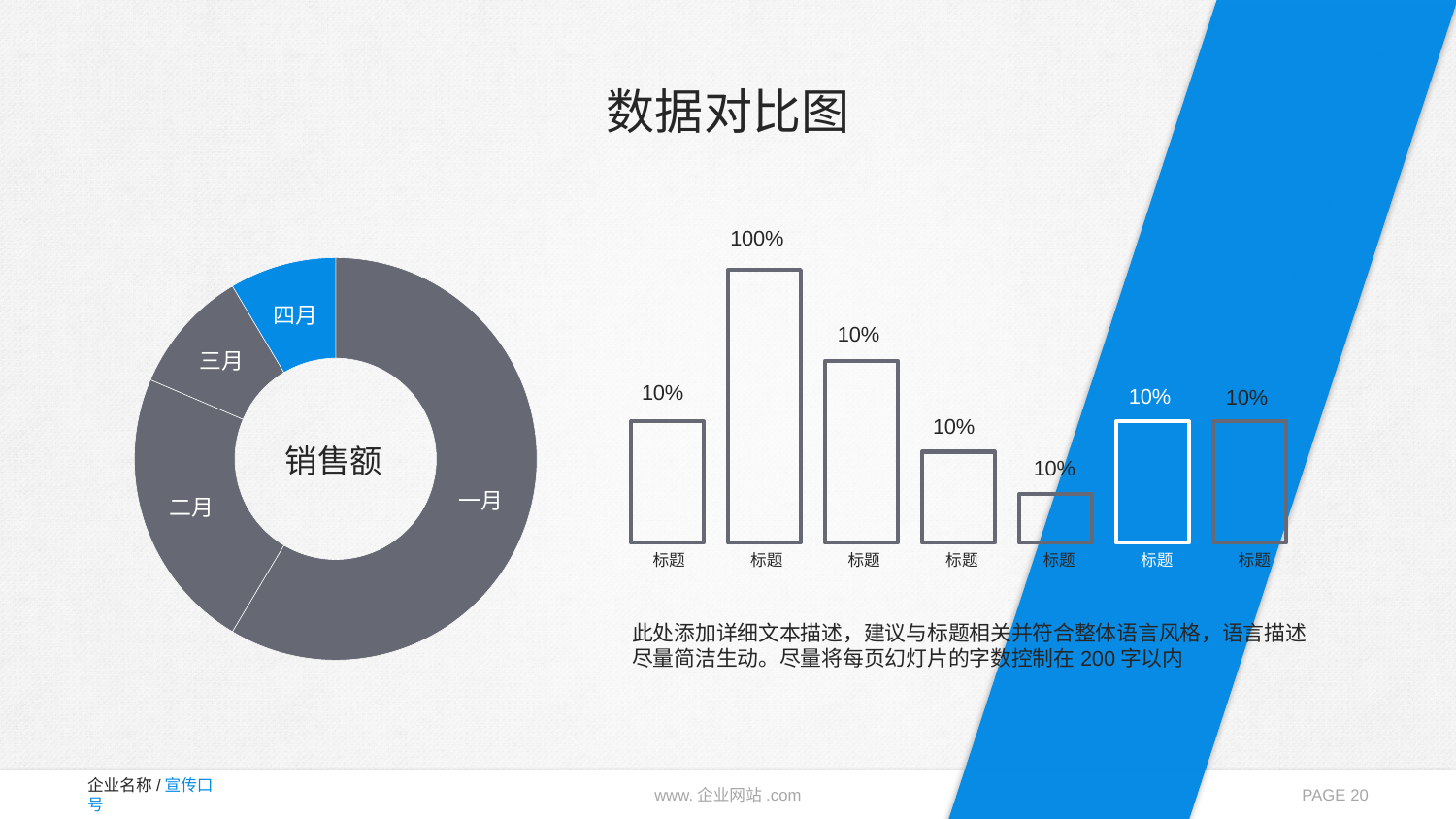

# 数据对比图
100%

### Chart

| Category | 列1 |
|---|---|
| 一月 | 8.2 |
| 二月 | 3.2 |
| 三月 | 1.4 |
| 四月 | 1.2 |
10%

10%
10%
10%
10%

销售额
10%

标题
标题
标题
标题
标题
标题
标题
此处添加详细文本描述，建议与标题相关并符合整体语言风格，语言描述尽量简洁生动。尽量将每页幻灯片的字数控制在200字以内
PAGE 20
www.企业网站.com